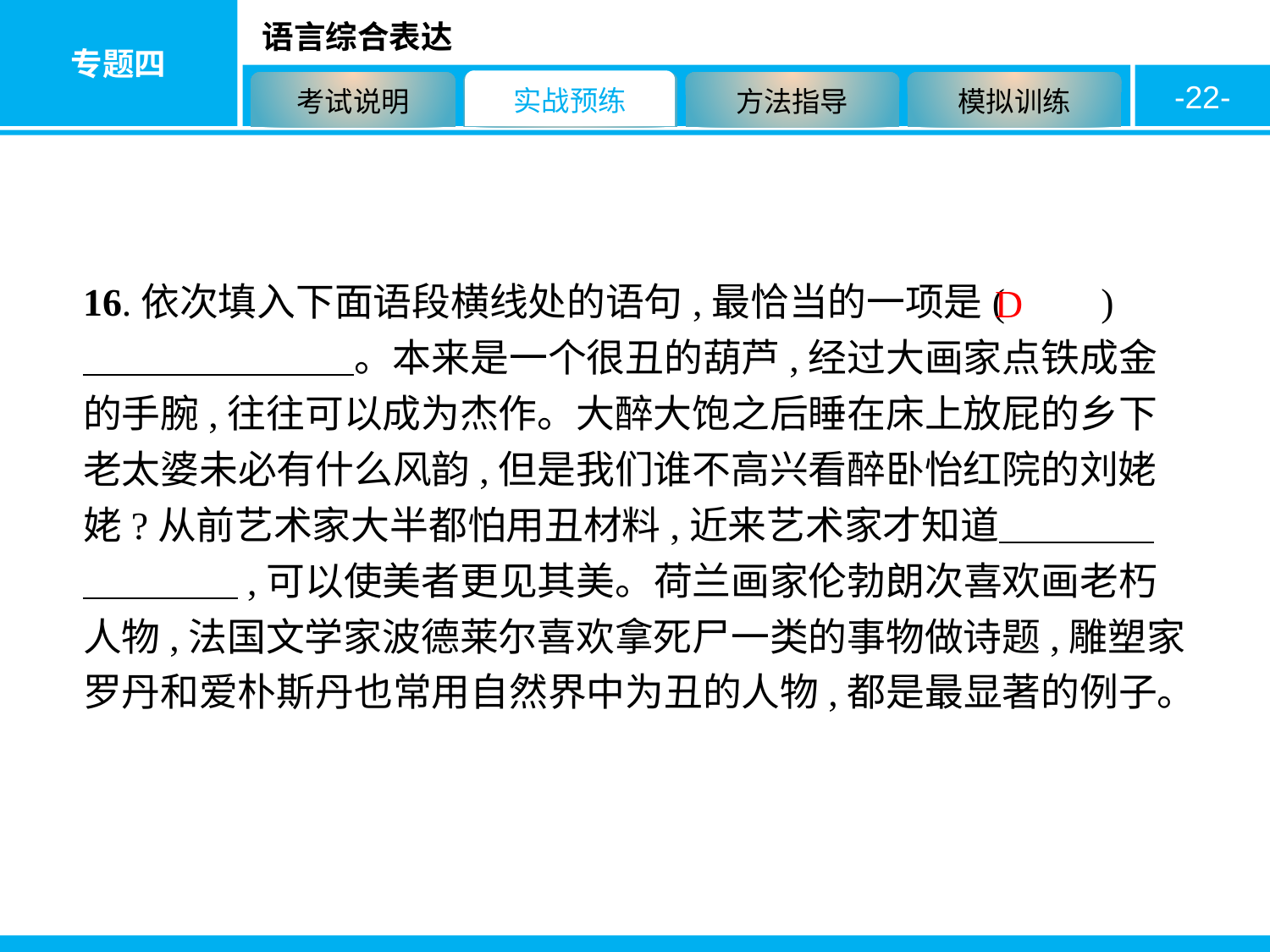

-22-
16.依次填入下面语段横线处的语句,最恰当的一项是(　　)
　　　　　　　。本来是一个很丑的葫芦,经过大画家点铁成金的手腕,往往可以成为杰作。大醉大饱之后睡在床上放屁的乡下老太婆未必有什么风韵,但是我们谁不高兴看醉卧怡红院的刘姥姥?从前艺术家大半都怕用丑材料,近来艺术家才知道　　　　　　　　,可以使美者更见其美。荷兰画家伦勃朗次喜欢画老朽人物,法国文学家波德莱尔喜欢拿死尸一类的事物做诗题,雕塑家罗丹和爱朴斯丹也常用自然界中为丑的人物,都是最显著的例子。
D